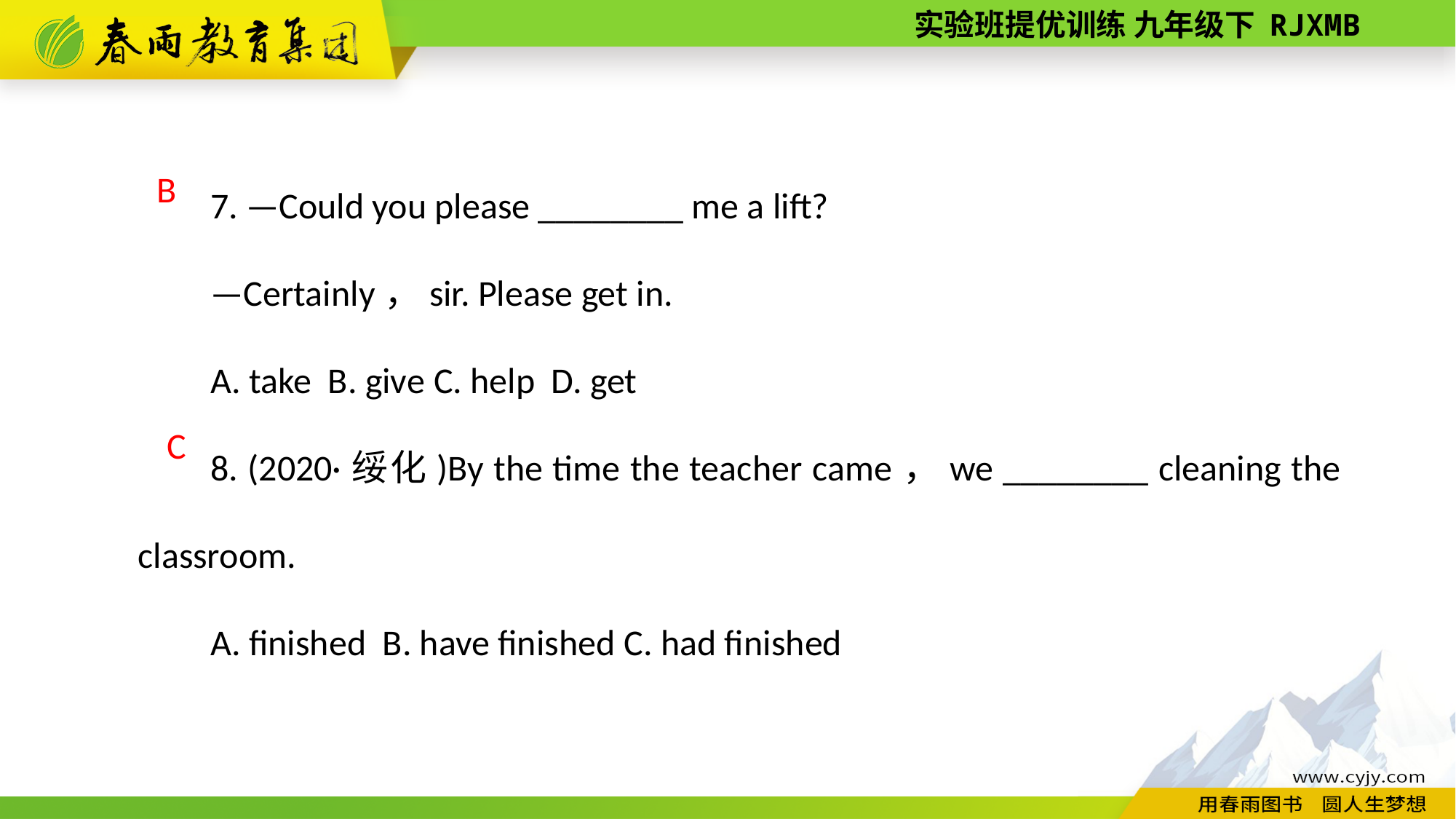

7. —Could you please ________ me a lift?
—Certainly，sir. Please get in.
A. take  B. give  C. help  D. get
8. (2020·绥化)By the time the teacher came，we ________ cleaning the classroom.
A. finished  B. have finished  C. had finished
B
C